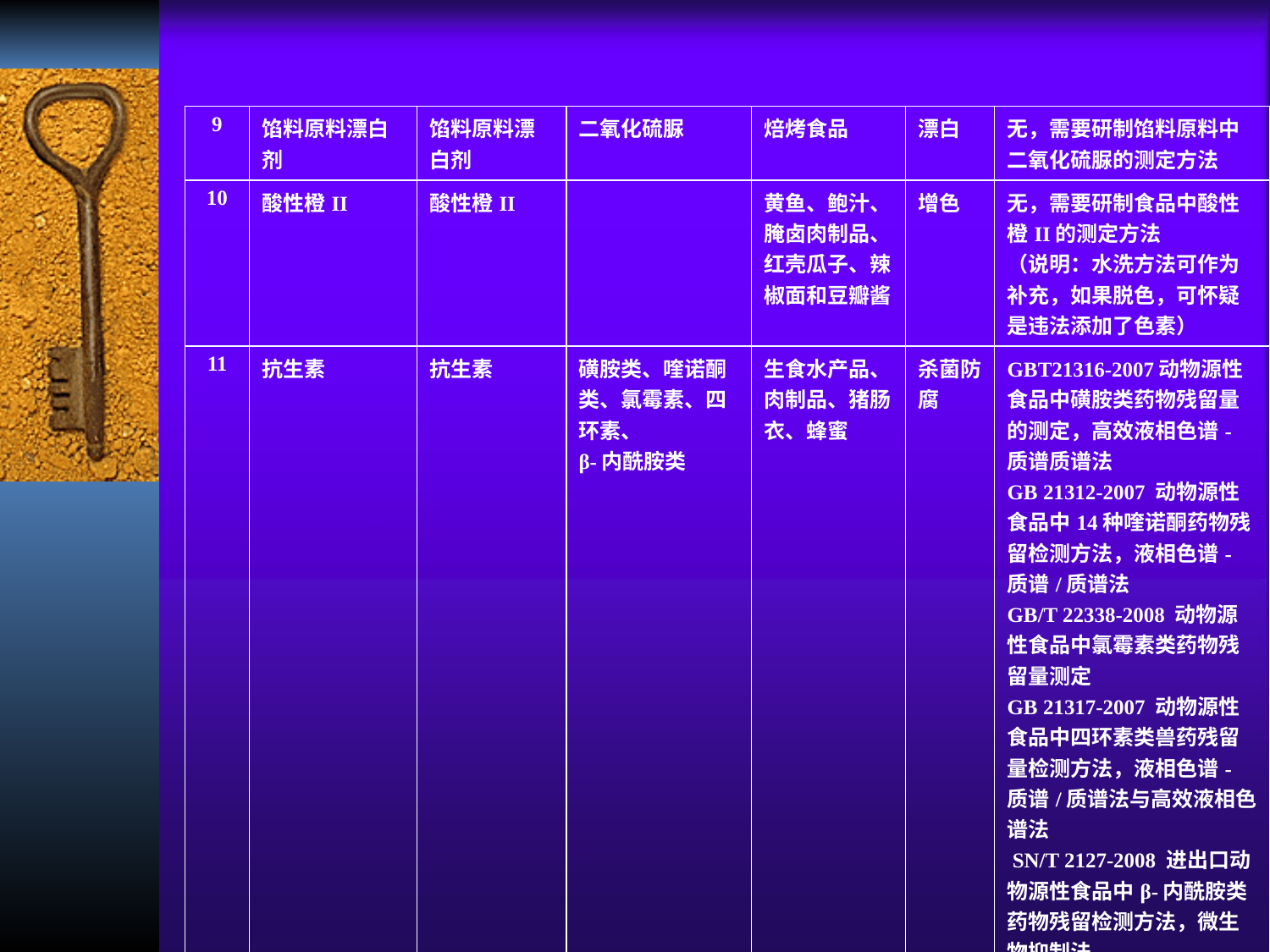

| 9 | 馅料原料漂白剂 | 馅料原料漂白剂 | 二氧化硫脲 | 焙烤食品 | 漂白 | 无，需要研制馅料原料中二氧化硫脲的测定方法 |
| --- | --- | --- | --- | --- | --- | --- |
| 10 | 酸性橙II | 酸性橙II |  | 黄鱼、鲍汁、腌卤肉制品、红壳瓜子、辣椒面和豆瓣酱 | 增色 | 无，需要研制食品中酸性橙II的测定方法 （说明：水洗方法可作为补充，如果脱色，可怀疑是违法添加了色素） |
| 11 | 抗生素 | 抗生素 | 磺胺类、喹诺酮类、氯霉素、四环素、 β-内酰胺类 | 生食水产品、肉制品、猪肠衣、蜂蜜 | 杀菌防腐 | GBT21316-2007动物源性食品中磺胺类药物残留量的测定，高效液相色谱-质谱质谱法 GB 21312-2007 动物源性食品中14种喹诺酮药物残留检测方法，液相色谱-质谱/质谱法 GB/T 22338-2008 动物源性食品中氯霉素类药物残留量测定 GB 21317-2007 动物源性食品中四环素类兽药残留量检测方法，液相色谱-质谱/质谱法与高效液相色谱法 SN/T 2127-2008 进出口动物源性食品中β-内酰胺类药物残留检测方法，微生物抑制法 |